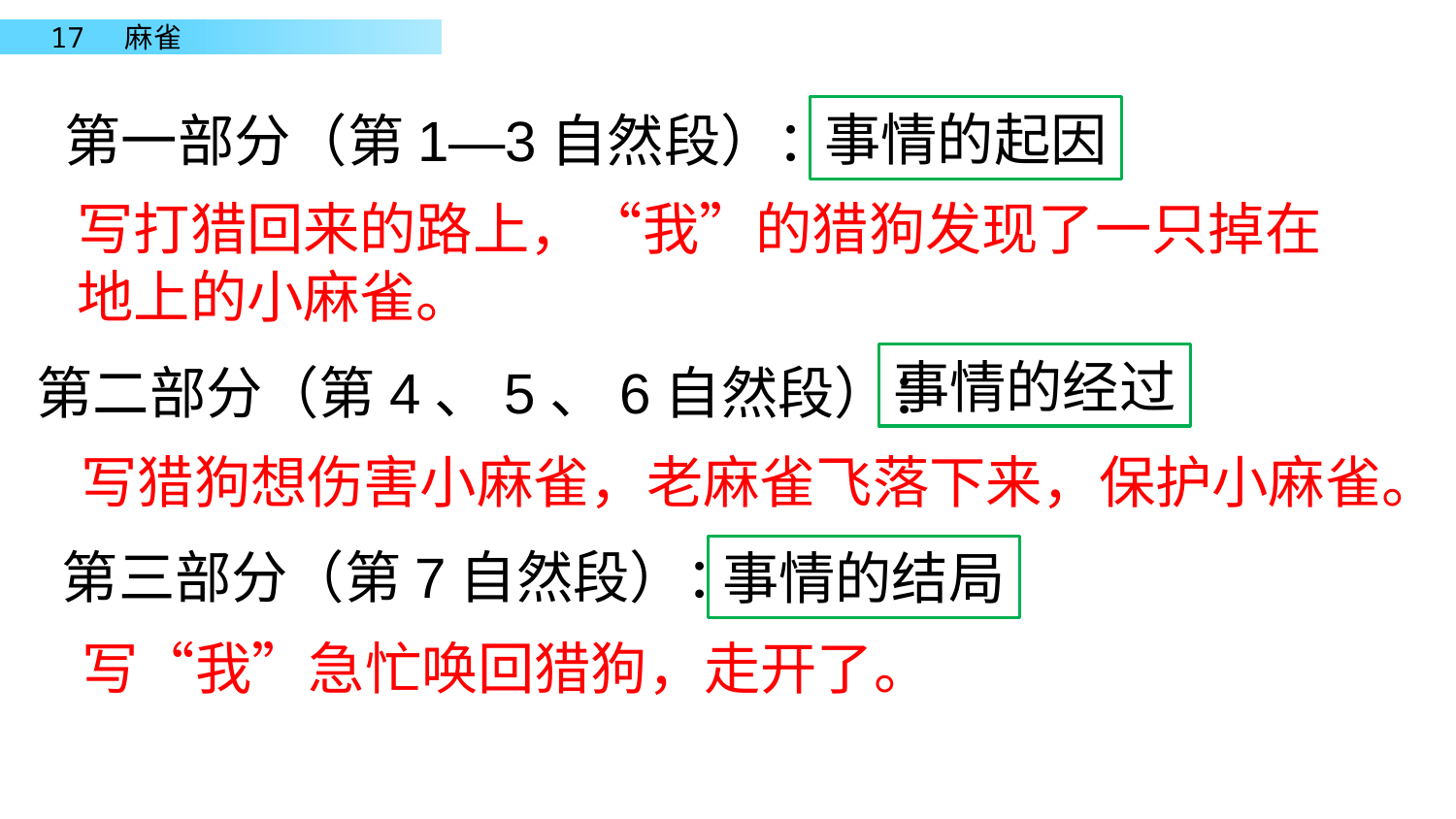

事情的起因
第一部分（第1—3自然段）：
写打猎回来的路上，“我”的猎狗发现了一只掉在地上的小麻雀。
事情的经过
第二部分（第4、5、6自然段）：
写猎狗想伤害小麻雀，老麻雀飞落下来，保护小麻雀。
第三部分（第7自然段）：
事情的结局
写“我”急忙唤回猎狗，走开了。